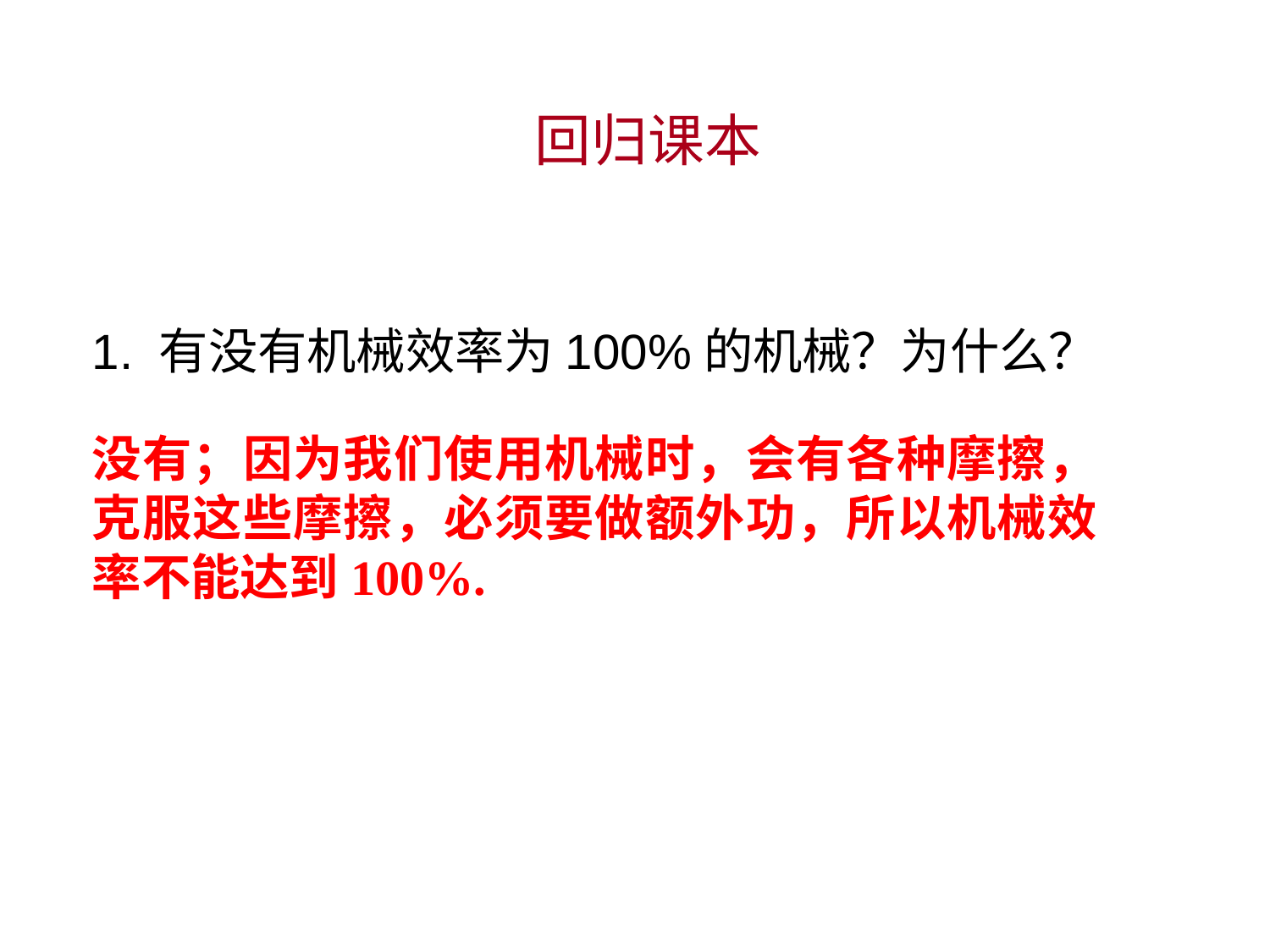

回归课本
1. 有没有机械效率为100%的机械？为什么？
没有；因为我们使用机械时，会有各种摩擦，克服这些摩擦，必须要做额外功，所以机械效率不能达到100%.